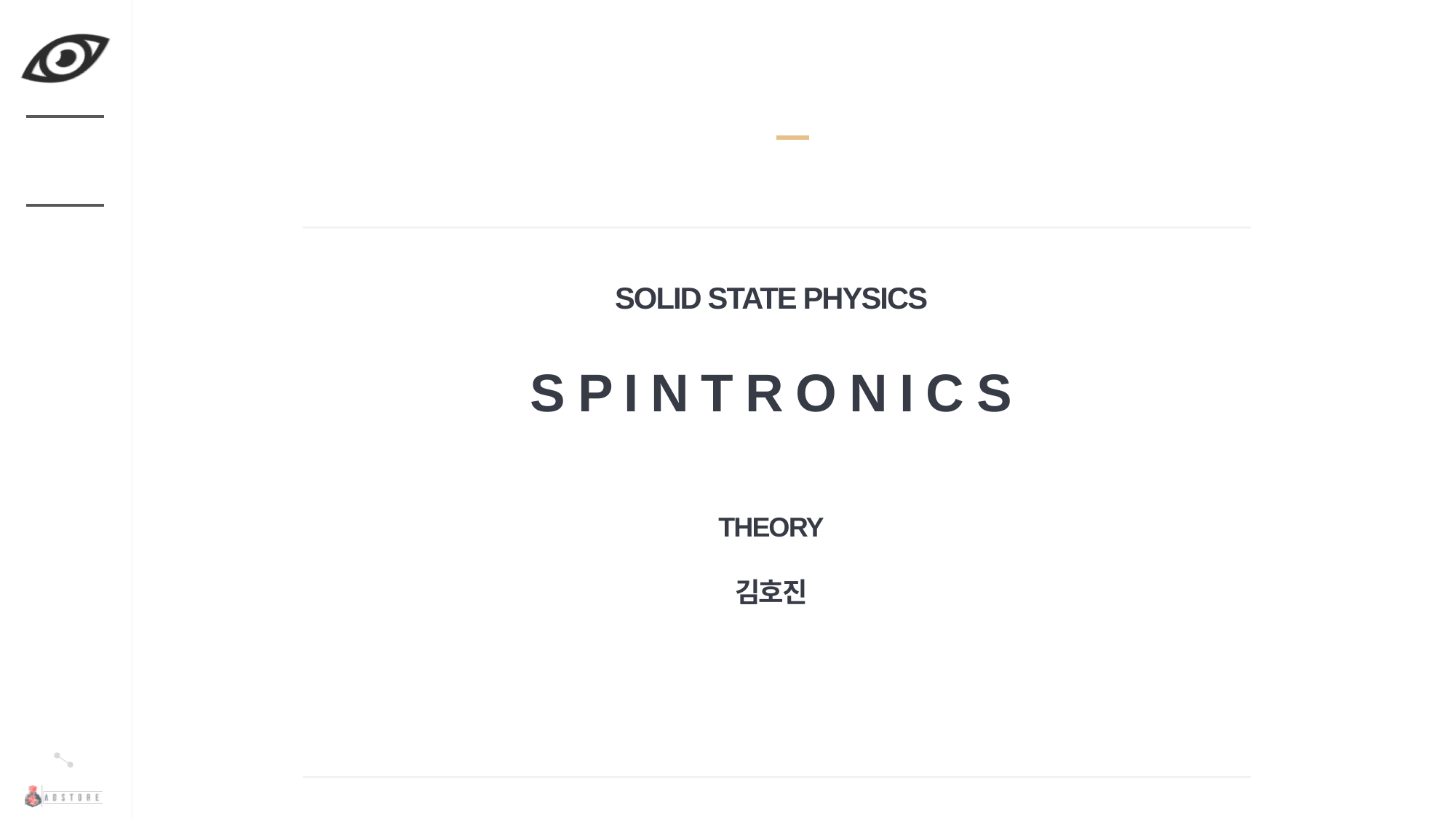

# SOLID STATE PHYSICS S P I N T R O N I C S THEORY 김호진